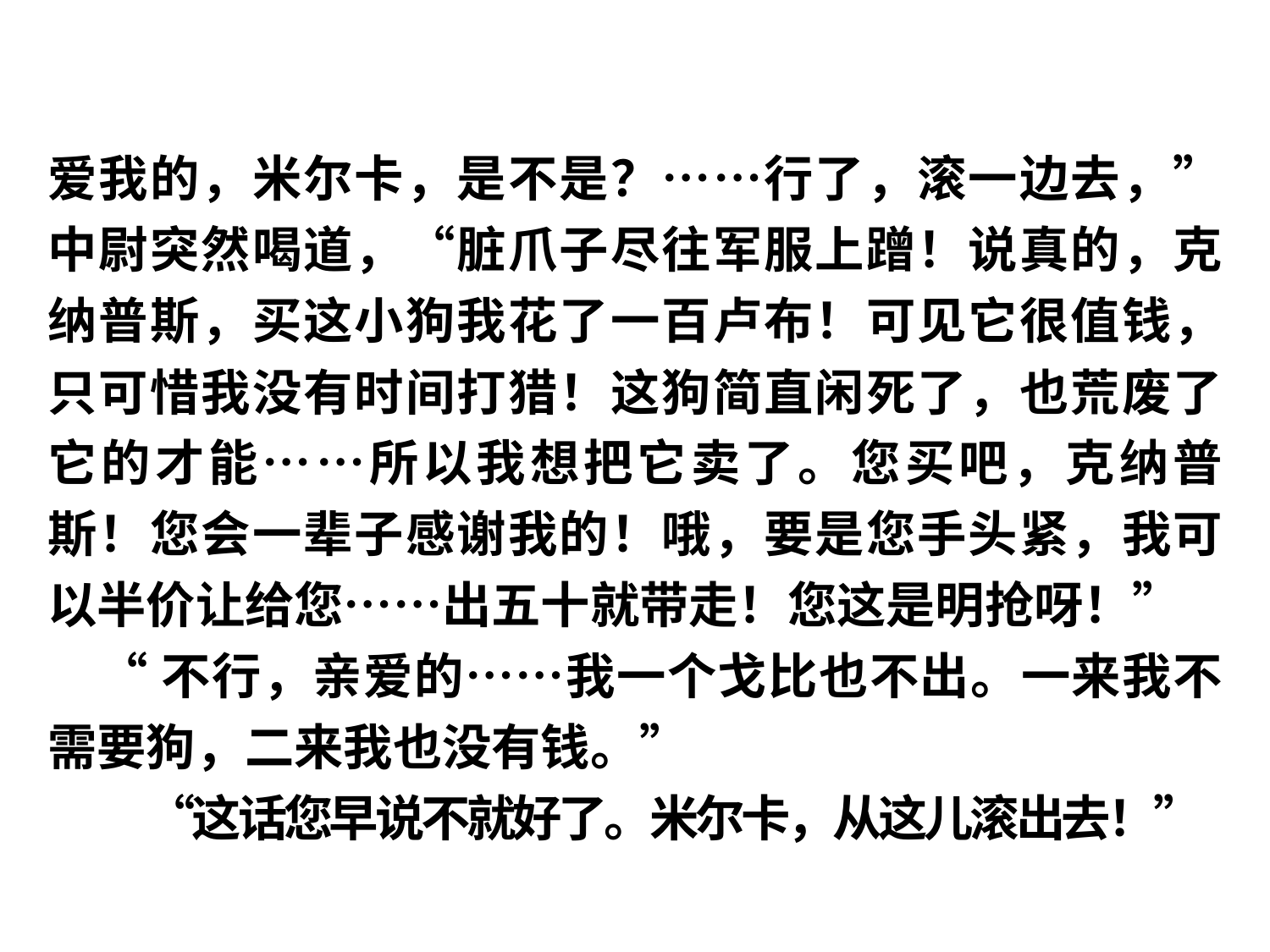

爱我的，米尔卡，是不是？……行了，滚一边去，”中尉突然喝道，“脏爪子尽往军服上蹭！说真的，克纳普斯，买这小狗我花了一百卢布！可见它很值钱，只可惜我没有时间打猎！这狗简直闲死了，也荒废了它的才能……所以我想把它卖了。您买吧，克纳普斯！您会一辈子感谢我的！哦，要是您手头紧，我可以半价让给您……出五十就带走！您这是明抢呀！”
    “不行，亲爱的……我一个戈比也不出。一来我不需要狗，二来我也没有钱。”
　　“这话您早说不就好了。米尔卡，从这儿滚出去！”